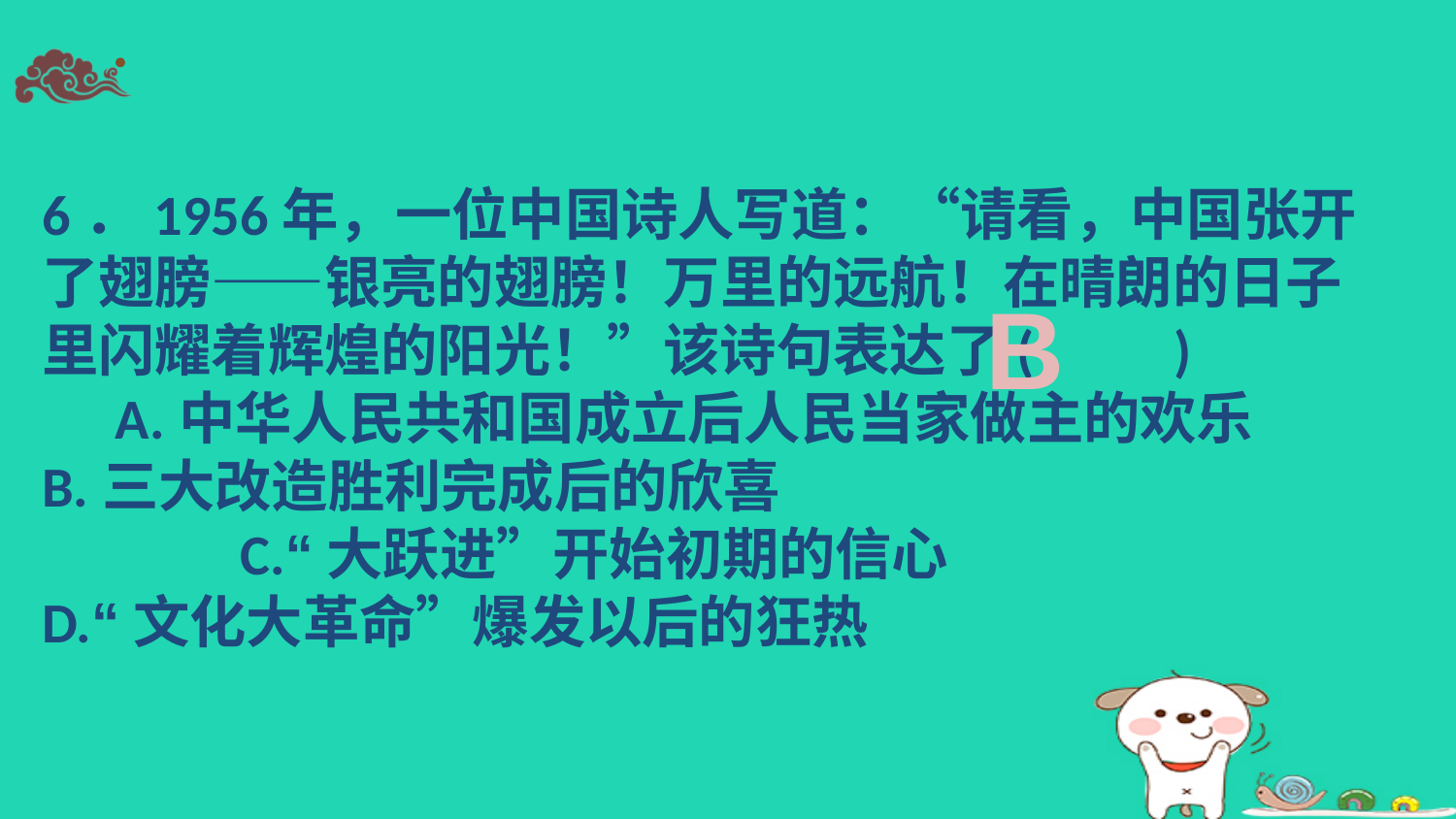

6．1956年，一位中国诗人写道：“请看，中国张开了翅膀——银亮的翅膀！万里的远航！在晴朗的日子里闪耀着辉煌的阳光！”该诗句表达了(　　)
A.中华人民共和国成立后人民当家做主的欢乐
B.三大改造胜利完成后的欣喜
C.“大跃进”开始初期的信心
D.“文化大革命”爆发以后的狂热
B